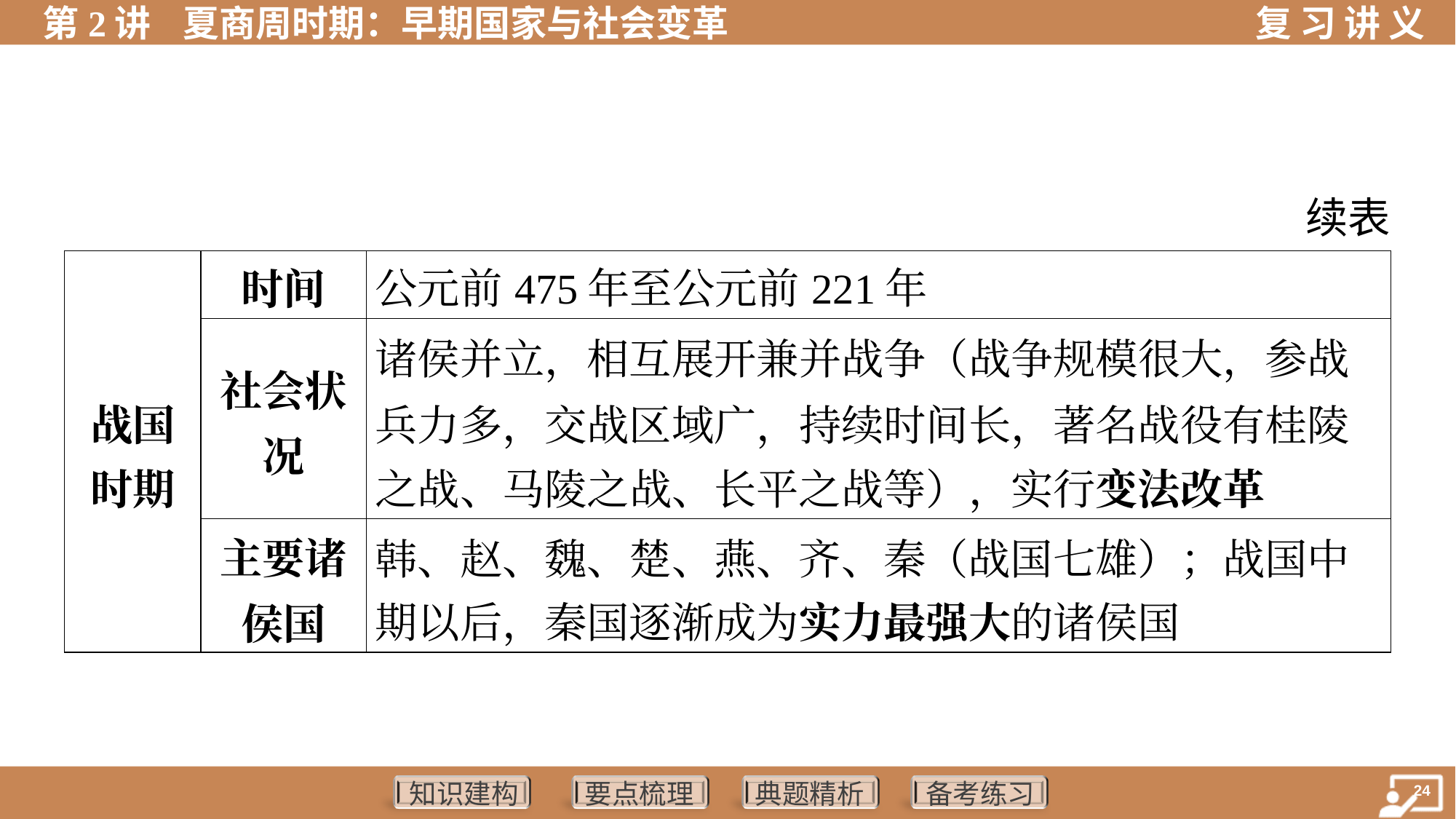

续表
| 战国 时期 | 时间 | 公元前475年至公元前221年 |  |  |
| --- | --- | --- | --- | --- |
|  | 社会状 况 | 诸侯并立，相互展开兼并战争（战争规模很大，参战 兵力多，交战区域广，持续时间长，著名战役有桂陵 之战、马陵之战、长平之战等），实行变法改革 |  |  |
|  | 主要诸 侯国 | 韩、赵、魏、楚、燕、齐、秦（战国七雄）；战国中 期以后，秦国逐渐成为实力最强大的诸侯国 |  |  |